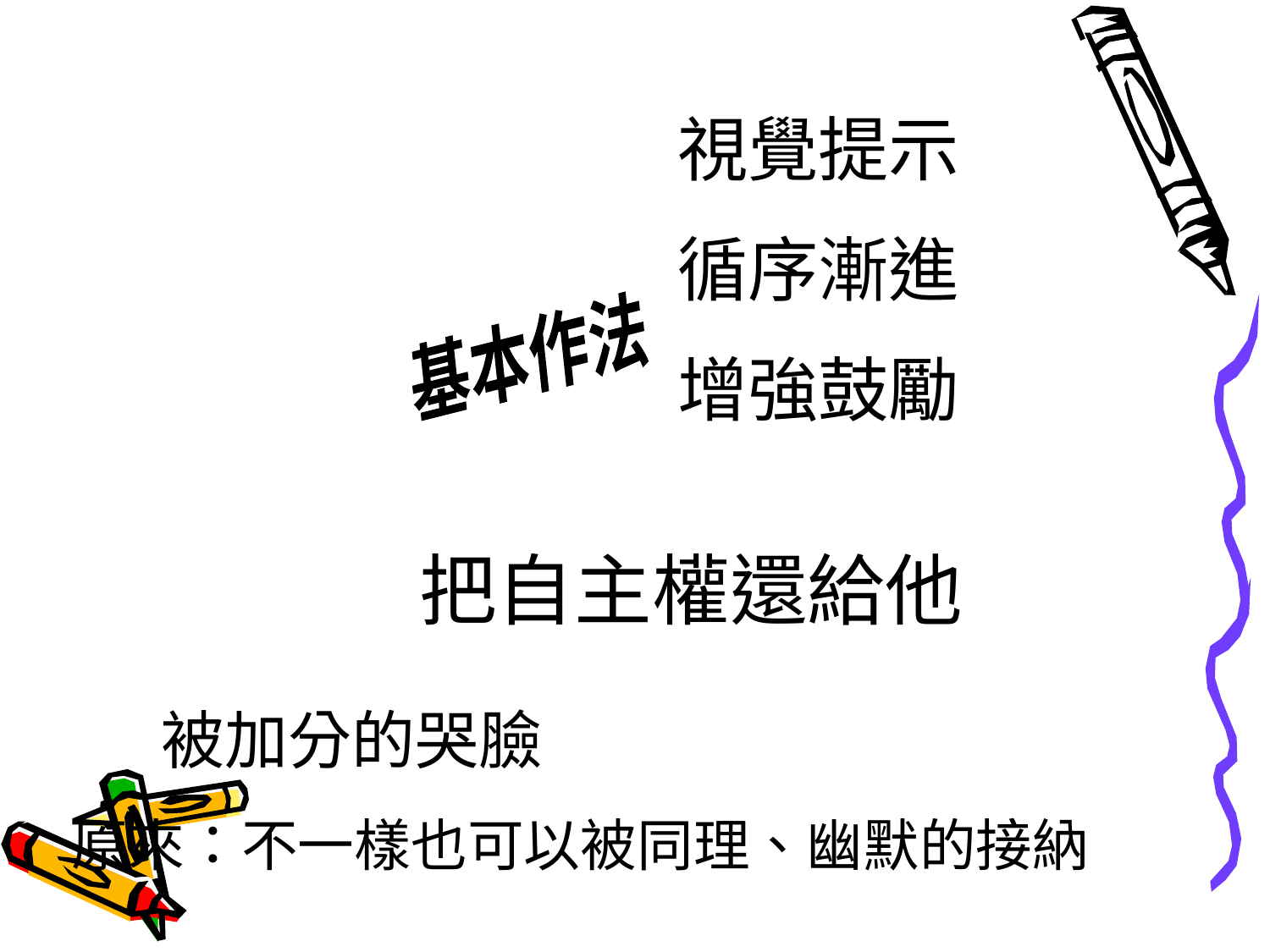

視覺提示
循序漸進
增強鼓勵
基本作法
把自主權還給他
被加分的哭臉
原來：不一樣也可以被同理、幽默的接納